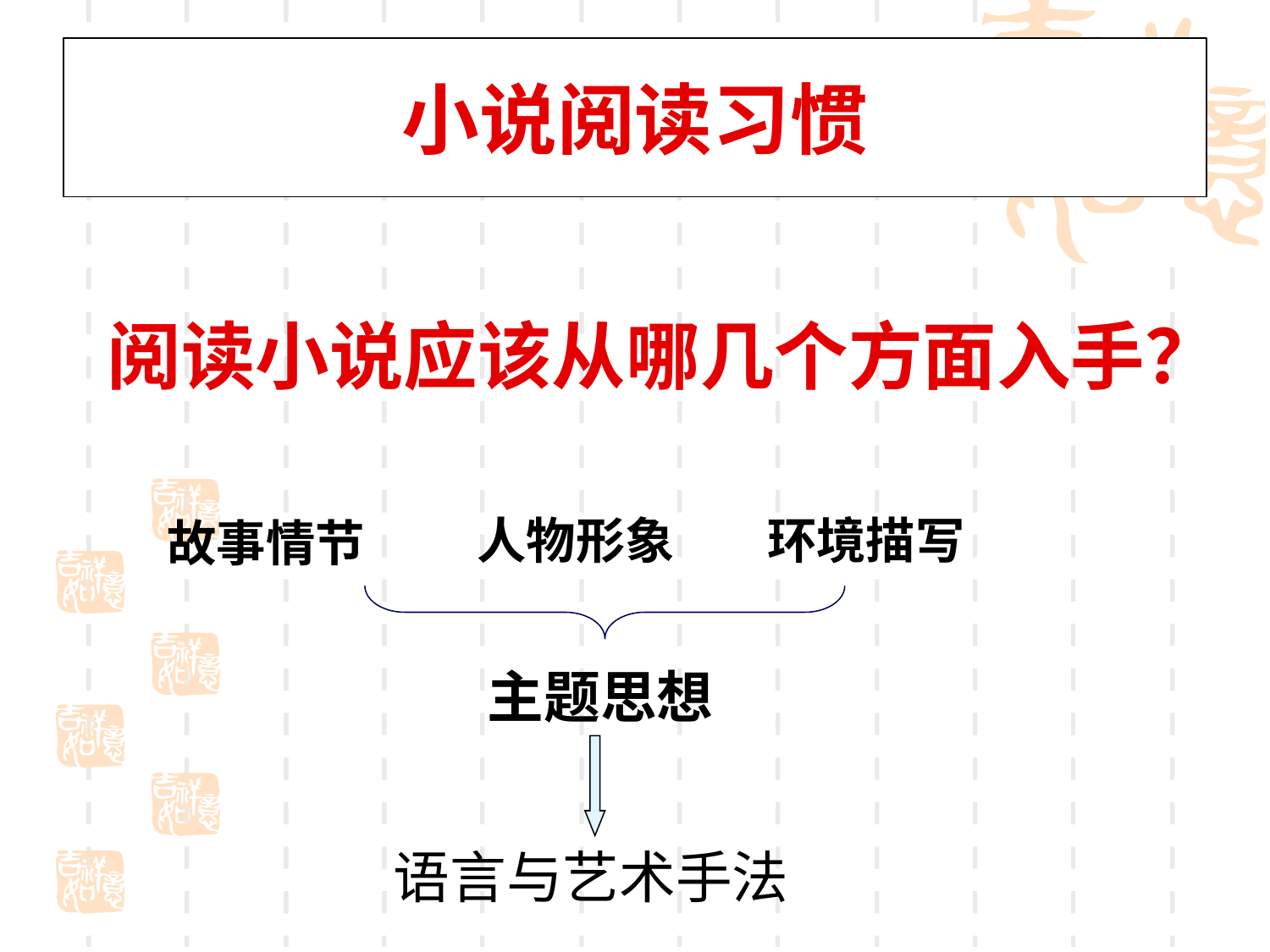

# 小说阅读习惯
阅读小说应该从哪几个方面入手？

人物形象
环境描写
故事情节
主题思想

语言与艺术手法